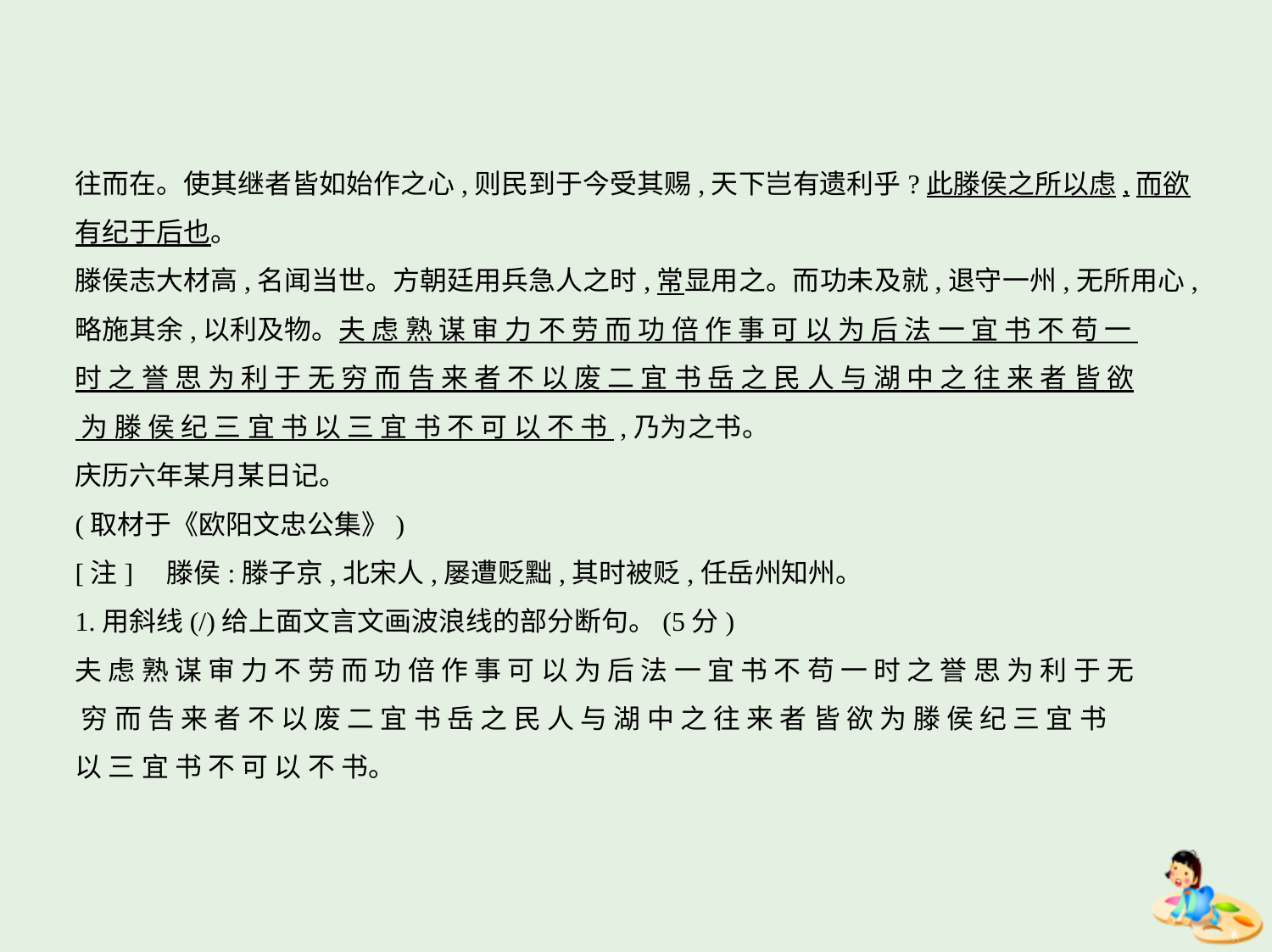

往而在。使其继者皆如始作之心,则民到于今受其赐,天下岂有遗利乎?此滕侯之所以虑,而欲
有纪于后也。
滕侯志大材高,名闻当世。方朝廷用兵急人之时,常显用之。而功未及就,退守一州,无所用心,
略施其余,以利及物。夫 虑 熟 谋 审 力 不 劳 而 功 倍 作 事 可 以 为 后 法 一 宜 书 不 苟 一
时 之 誉 思 为 利 于 无 穷 而 告 来 者 不 以 废 二 宜 书 岳 之 民 人 与 湖 中 之 往 来 者 皆 欲
 为 滕 侯 纪 三 宜 书 以 三 宜 书 不 可 以 不 书 ,乃为之书。
庆历六年某月某日记。
(取材于《欧阳文忠公集》)
[注]    滕侯:滕子京,北宋人,屡遭贬黜,其时被贬,任岳州知州。
1.用斜线(/)给上面文言文画波浪线的部分断句。(5分)
夫 虑 熟 谋 审 力 不 劳 而 功 倍 作 事 可 以 为 后 法 一 宜 书 不 苟 一 时 之 誉 思 为 利 于 无
 穷 而 告 来 者 不 以 废 二 宜 书 岳 之 民 人 与 湖 中 之 往 来 者 皆 欲 为 滕 侯 纪 三 宜 书
以 三 宜 书 不 可 以 不 书。